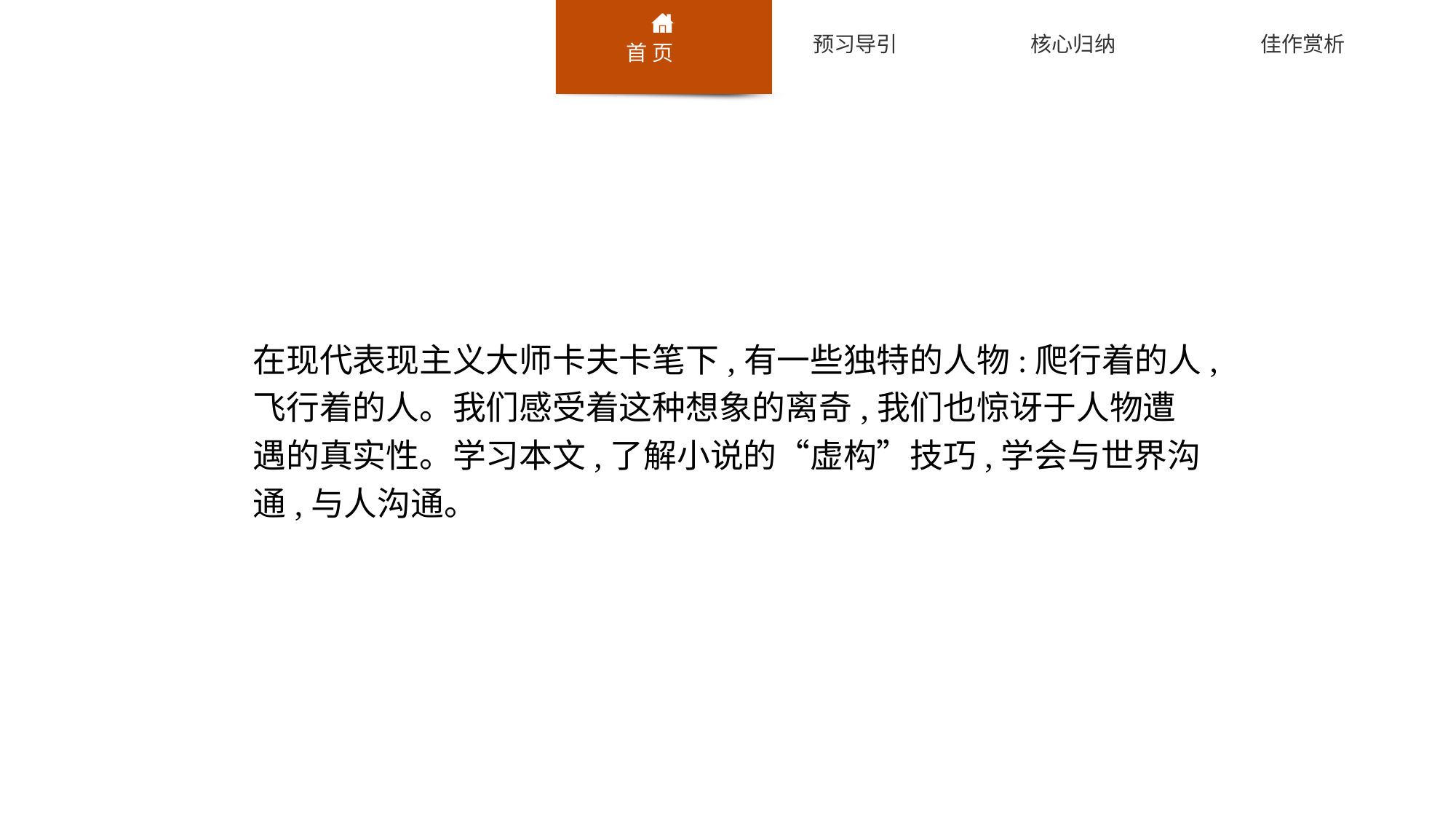

在现代表现主义大师卡夫卡笔下,有一些独特的人物:爬行着的人,飞行着的人。我们感受着这种想象的离奇,我们也惊讶于人物遭遇的真实性。学习本文,了解小说的“虚构”技巧,学会与世界沟通,与人沟通。